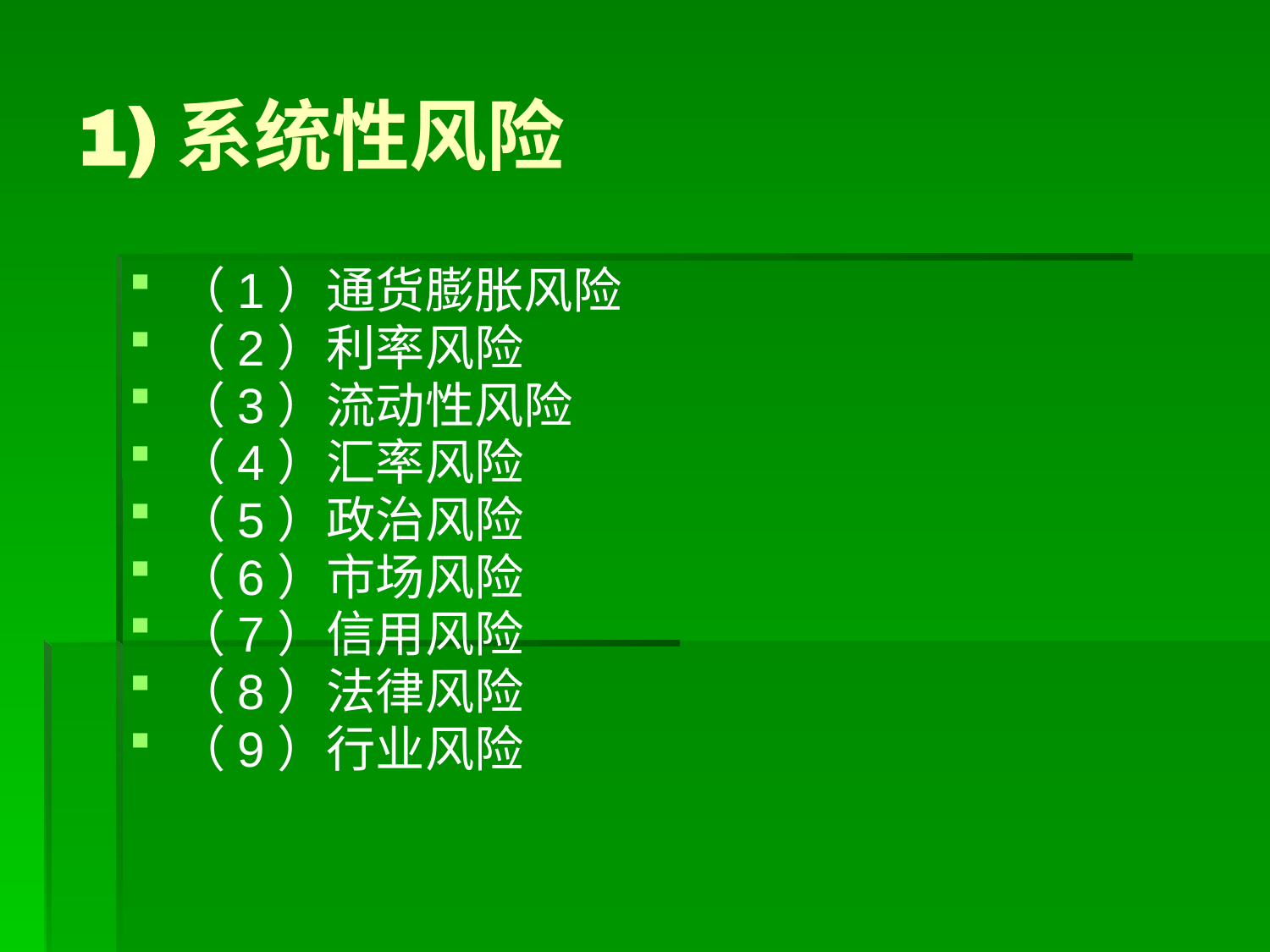

# 1)系统性风险
（1）通货膨胀风险
（2）利率风险
（3）流动性风险
（4）汇率风险
（5）政治风险
（6）市场风险
（7）信用风险
（8）法律风险
（9）行业风险